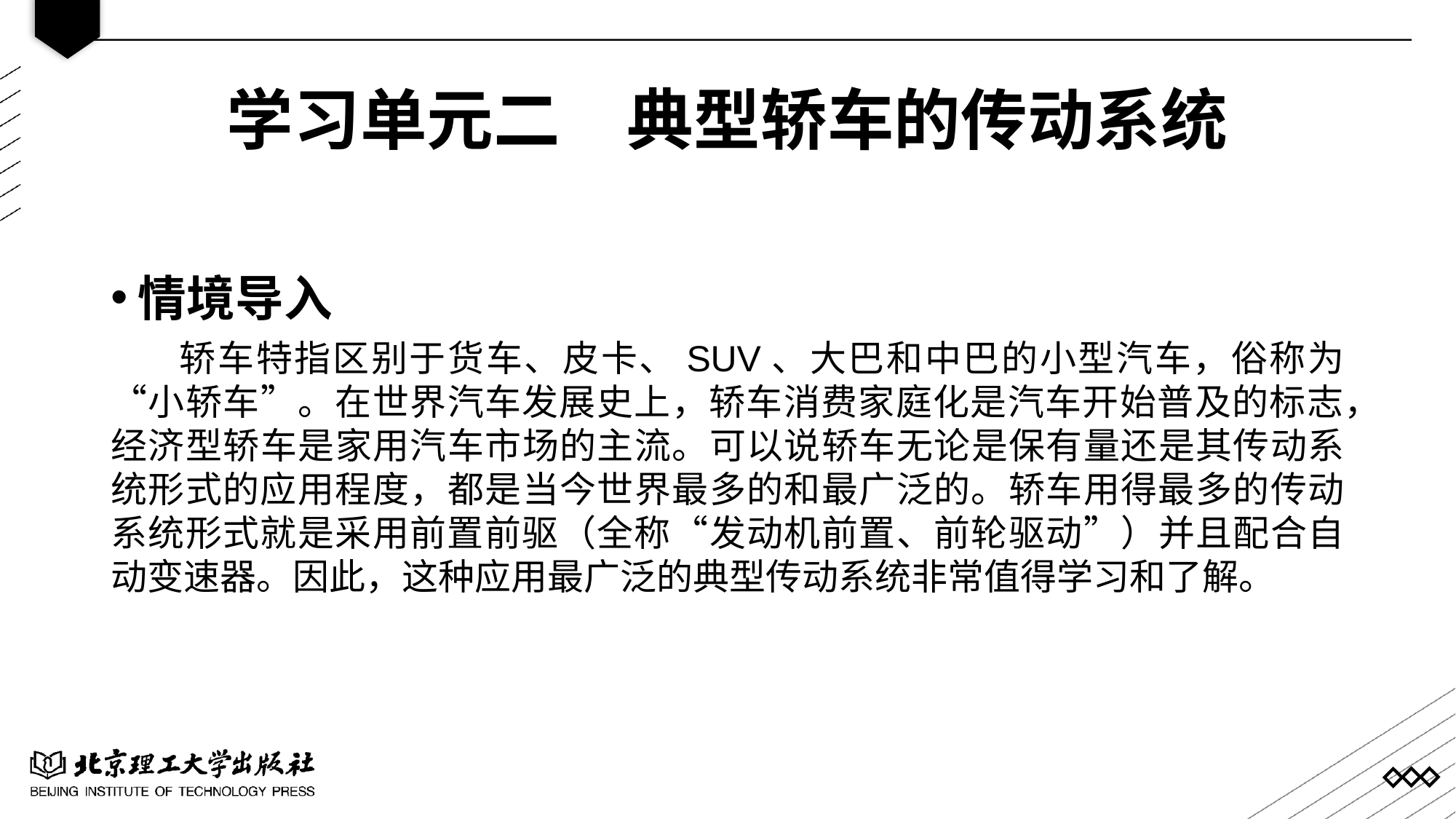

学习单元二　典型轿车的传动系统
情境导入
轿车特指区别于货车、皮卡、SUV、大巴和中巴的小型汽车，俗称为“小轿车”。在世界汽车发展史上，轿车消费家庭化是汽车开始普及的标志，经济型轿车是家用汽车市场的主流。可以说轿车无论是保有量还是其传动系统形式的应用程度，都是当今世界最多的和最广泛的。轿车用得最多的传动系统形式就是采用前置前驱（全称“发动机前置、前轮驱动”）并且配合自动变速器。因此，这种应用最广泛的典型传动系统非常值得学习和了解。